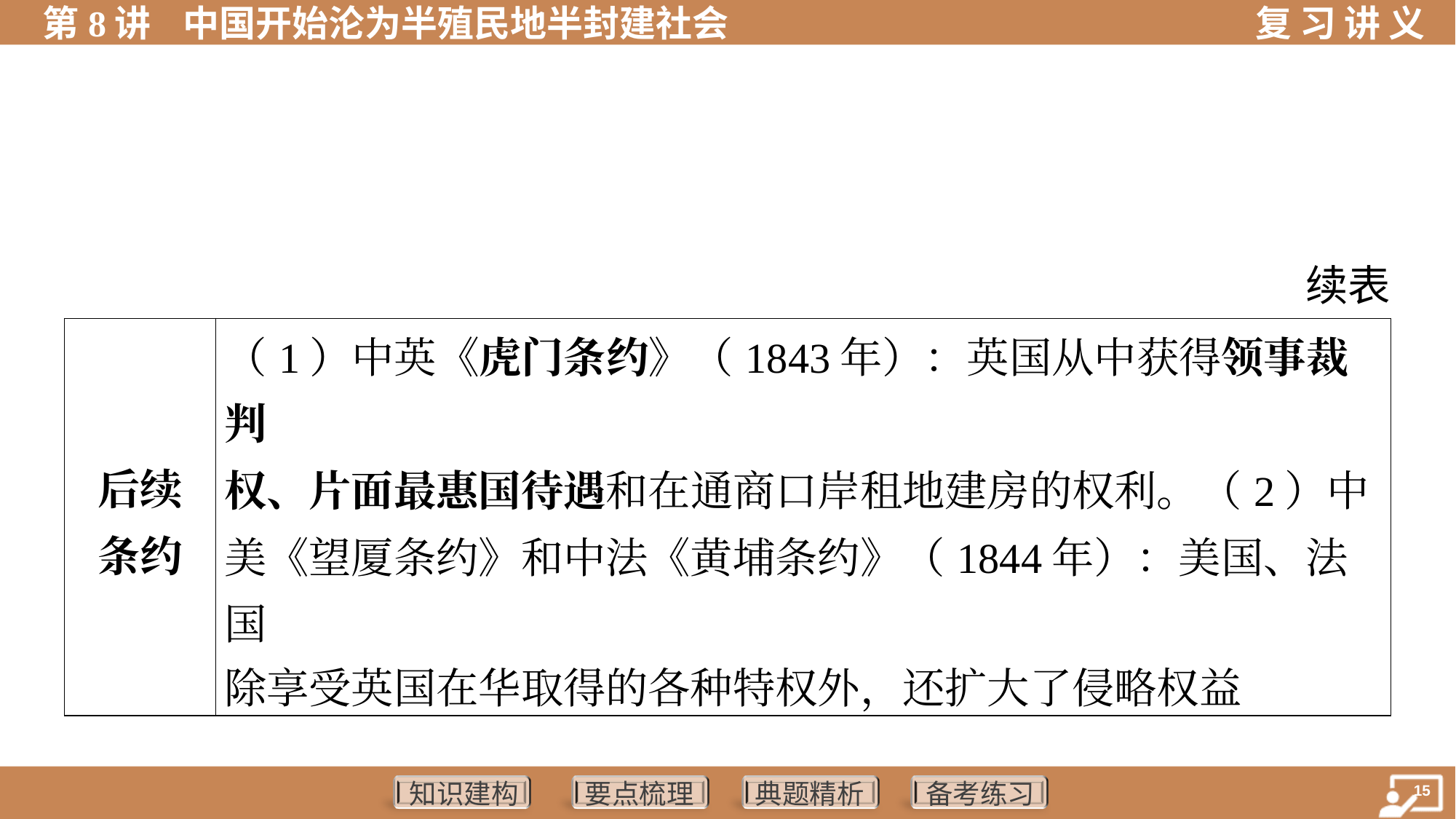

续表
| 后续 条约 | （1）中英《虎门条约》（1843年）：英国从中获得领事裁判 权、片面最惠国待遇和在通商口岸租地建房的权利。（2）中 美《望厦条约》和中法《黄埔条约》（1844年）：美国、法国 除享受英国在华取得的各种特权外，还扩大了侵略权益 |  |  |
| --- | --- | --- | --- |